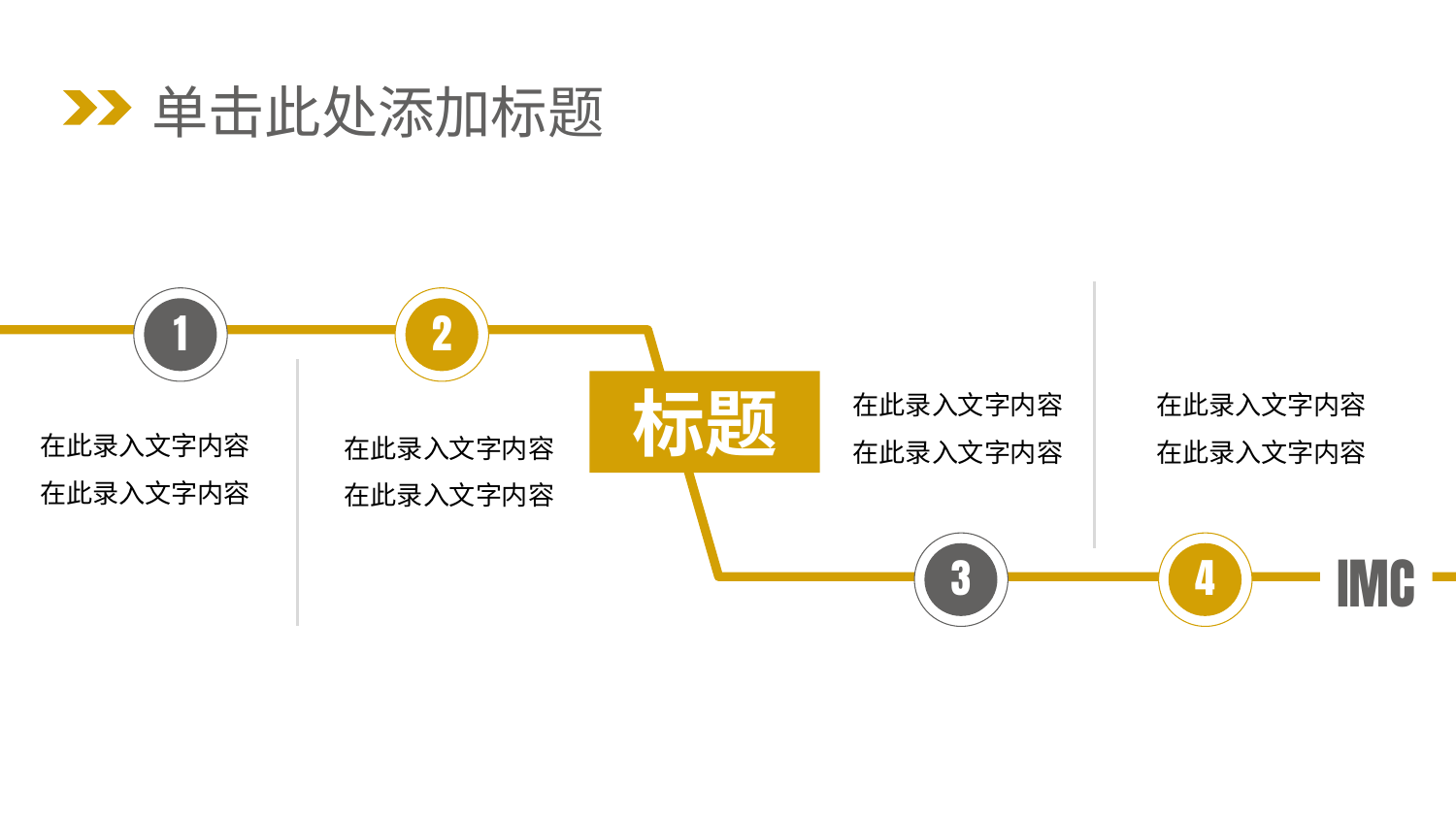

单击此处添加标题

在此录入文字内容
在此录入文字内容
在此录入文字内容
在此录入文字内容

1

2

在此录入文字内容
在此录入文字内容
在此录入文字内容
在此录入文字内容
标题

3

4
IMC